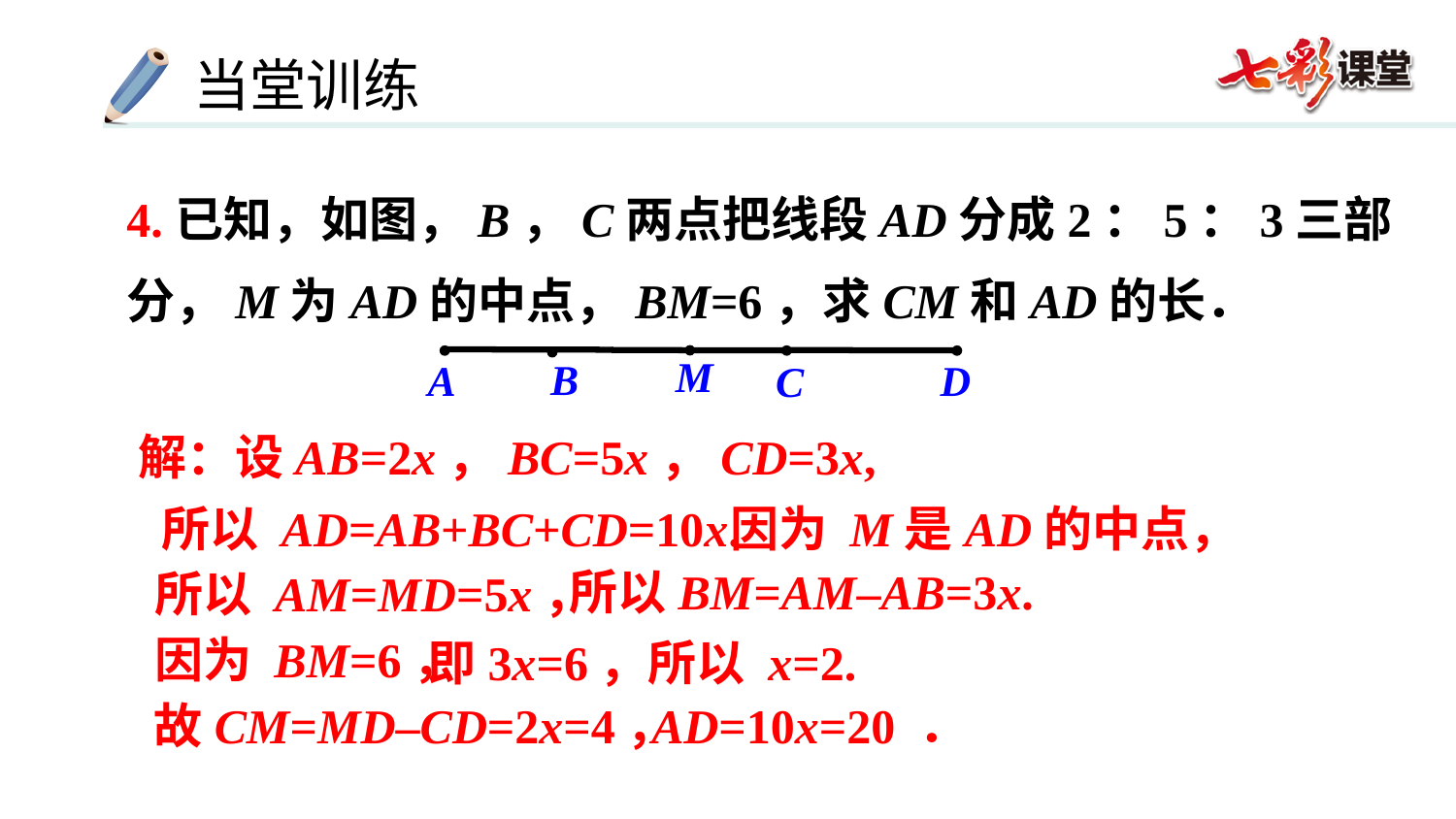

4.已知，如图，B，C两点把线段AD分成2：5：3三部分，M为AD的中点，BM=6，求CM和AD的长．
M

B

A
D
C

解：设AB=2x，BC=5x，CD=3x,
所以 AD=AB+BC+CD=10x.
因为 M是AD的中点，
所以BM=AM–AB=3x.
所以 AM=MD=5x，
因为 BM=6，
即3x=6，所以 x=2.
故CM=MD–CD=2x=4，
AD=10x=20 ．